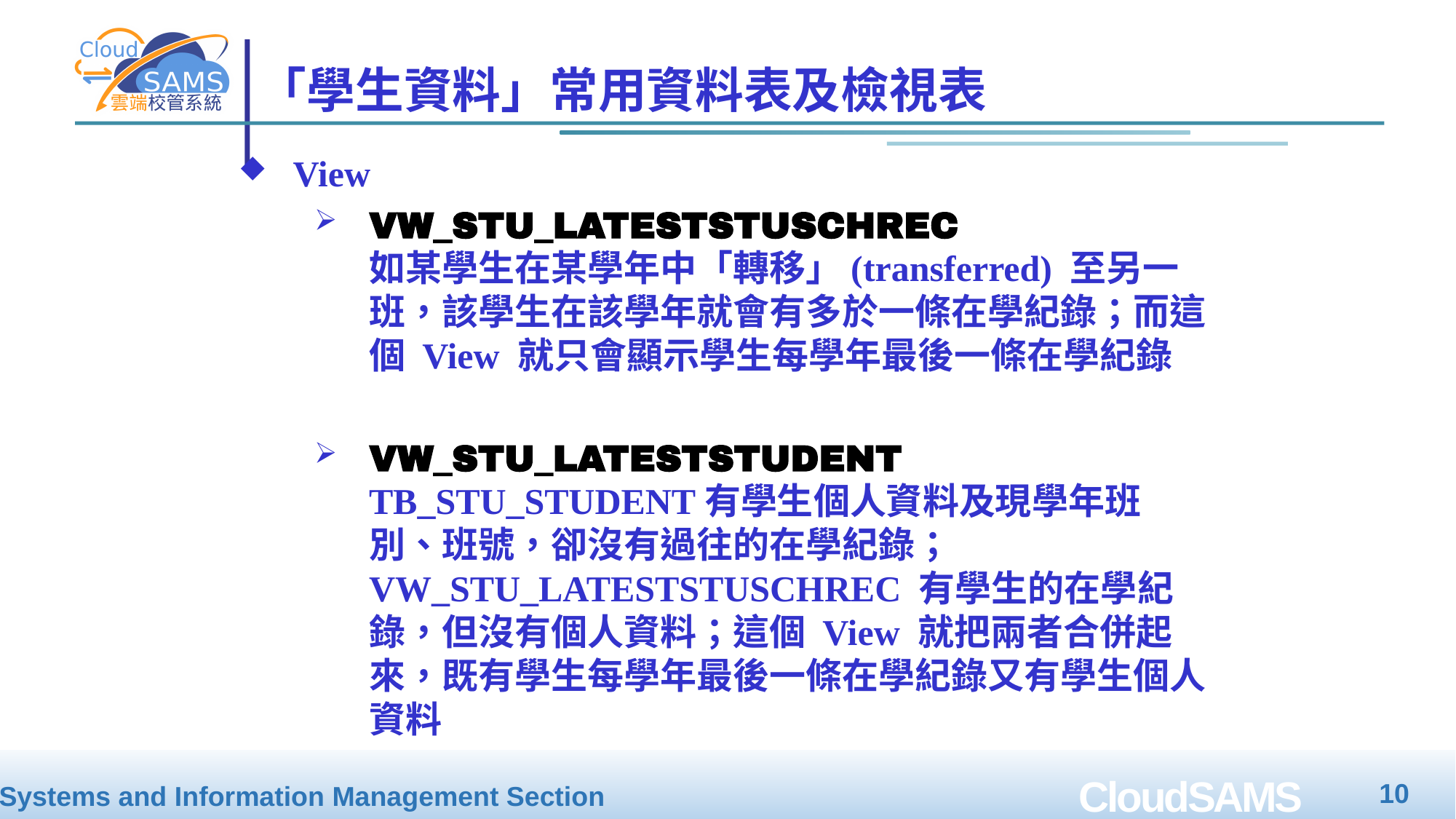

# 「學生資料」常用資料表及檢視表
View
VW_STU_LATESTSTUSCHREC
如某學生在某學年中「轉移」(transferred) 至另一班，該學生在該學年就會有多於一條在學紀錄；而這個 View 就只會顯示學生每學年最後一條在學紀錄

VW_STU_LATESTSTUDENT
TB_STU_STUDENT有學生個人資料及現學年班別、班號，卻沒有過往的在學紀錄； VW_STU_LATESTSTUSCHREC 有學生的在學紀錄，但沒有個人資料；這個 View 就把兩者合併起來，既有學生每學年最後一條在學紀錄又有學生個人資料
10